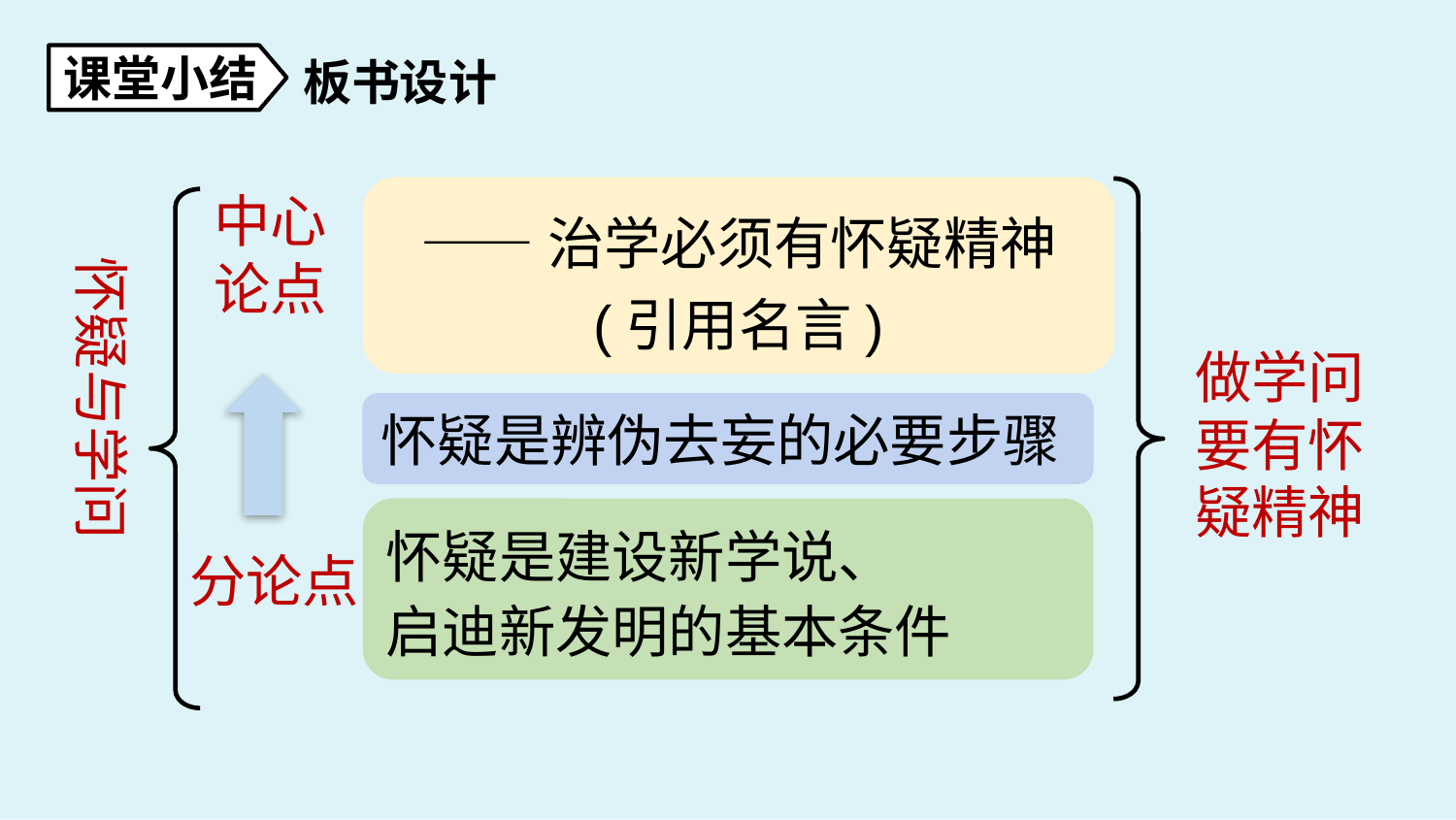

课堂小结
板书设计
——治学必须有怀疑精神
(引用名言)
中心论点

怀疑与学问
做学问要有怀疑精神

怀疑是辨伪去妄的必要步骤
怀疑是建设新学说、
启迪新发明的基本条件
分论点